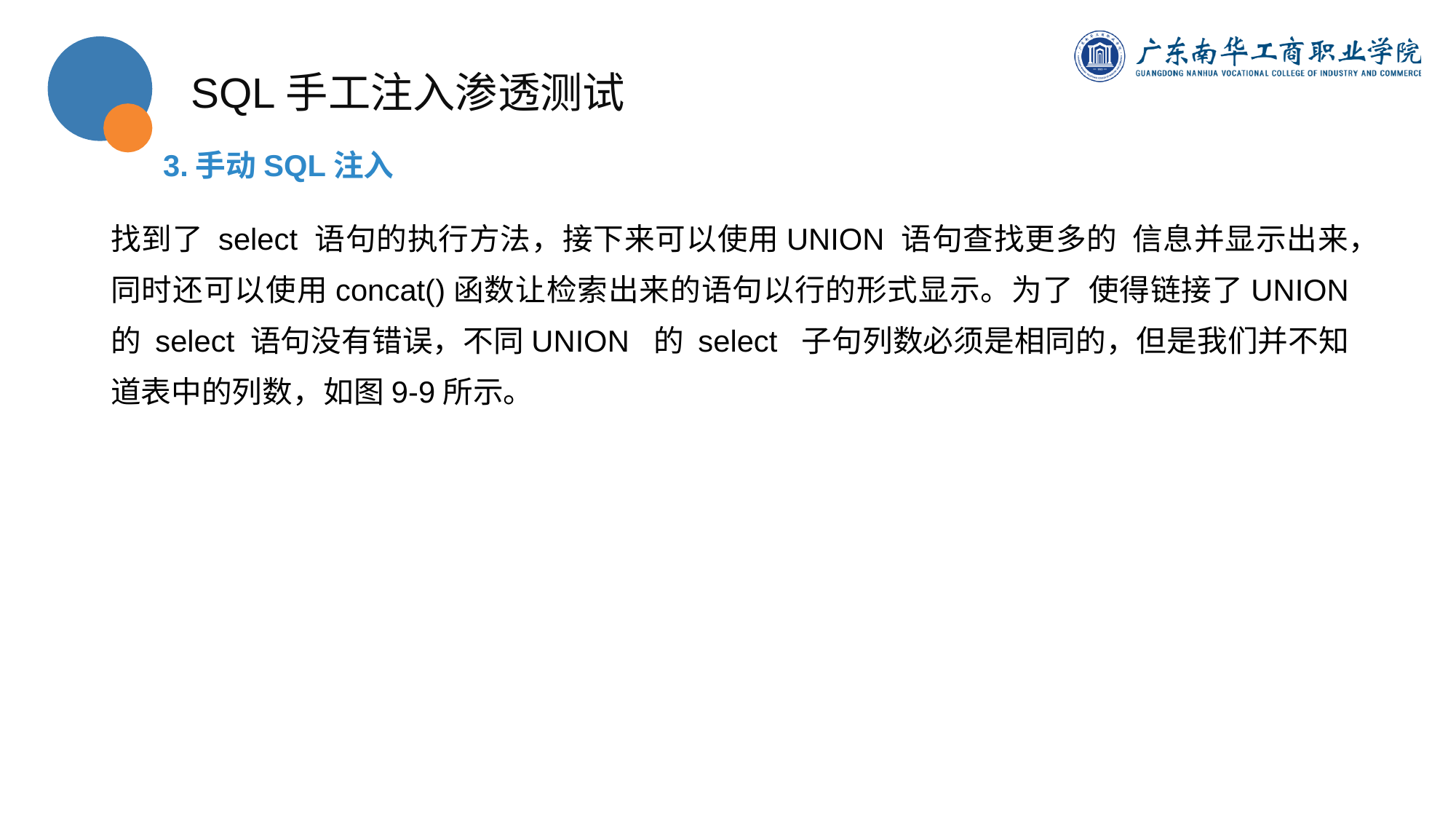

SQL手工注入渗透测试

3.手动SQL注入
找到了 select 语句的执行方法，接下来可以使用UNION 语句查找更多的  信息并显示出来，同时还可以使用concat()函数让检索出来的语句以行的形式显示。为了  使得链接了UNION 的 select 语句没有错误，不同UNION  的 select  子句列数必须是相同的，但是我们并不知道表中的列数，如图9-9所示。